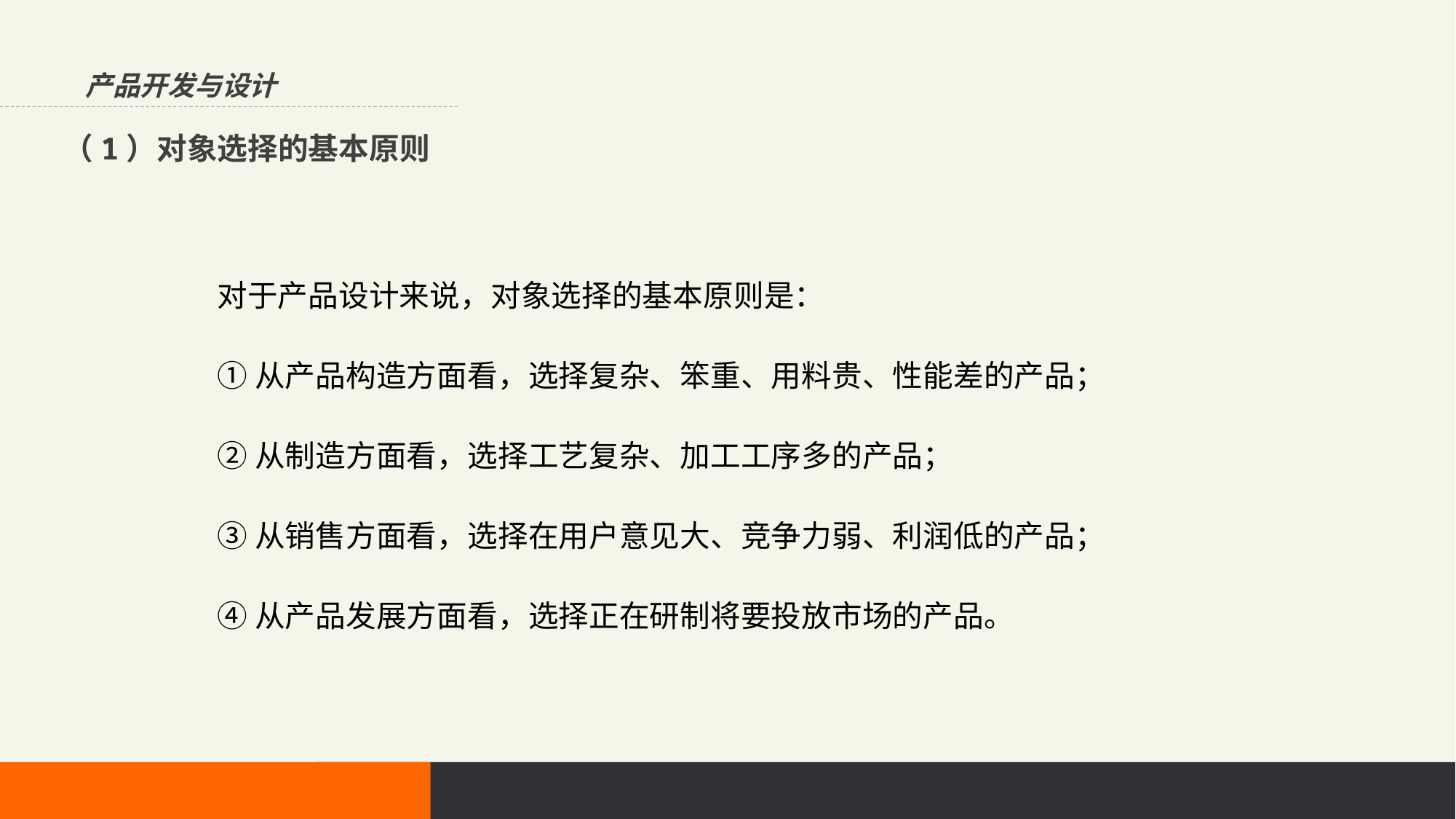

产品开发与设计
（1）对象选择的基本原则
对于产品设计来说，对象选择的基本原则是：

①从产品构造方面看，选择复杂、笨重、用料贵、性能差的产品；

②从制造方面看，选择工艺复杂、加工工序多的产品；

③从销售方面看，选择在用户意见大、竞争力弱、利润低的产品；

④从产品发展方面看，选择正在研制将要投放市场的产品。